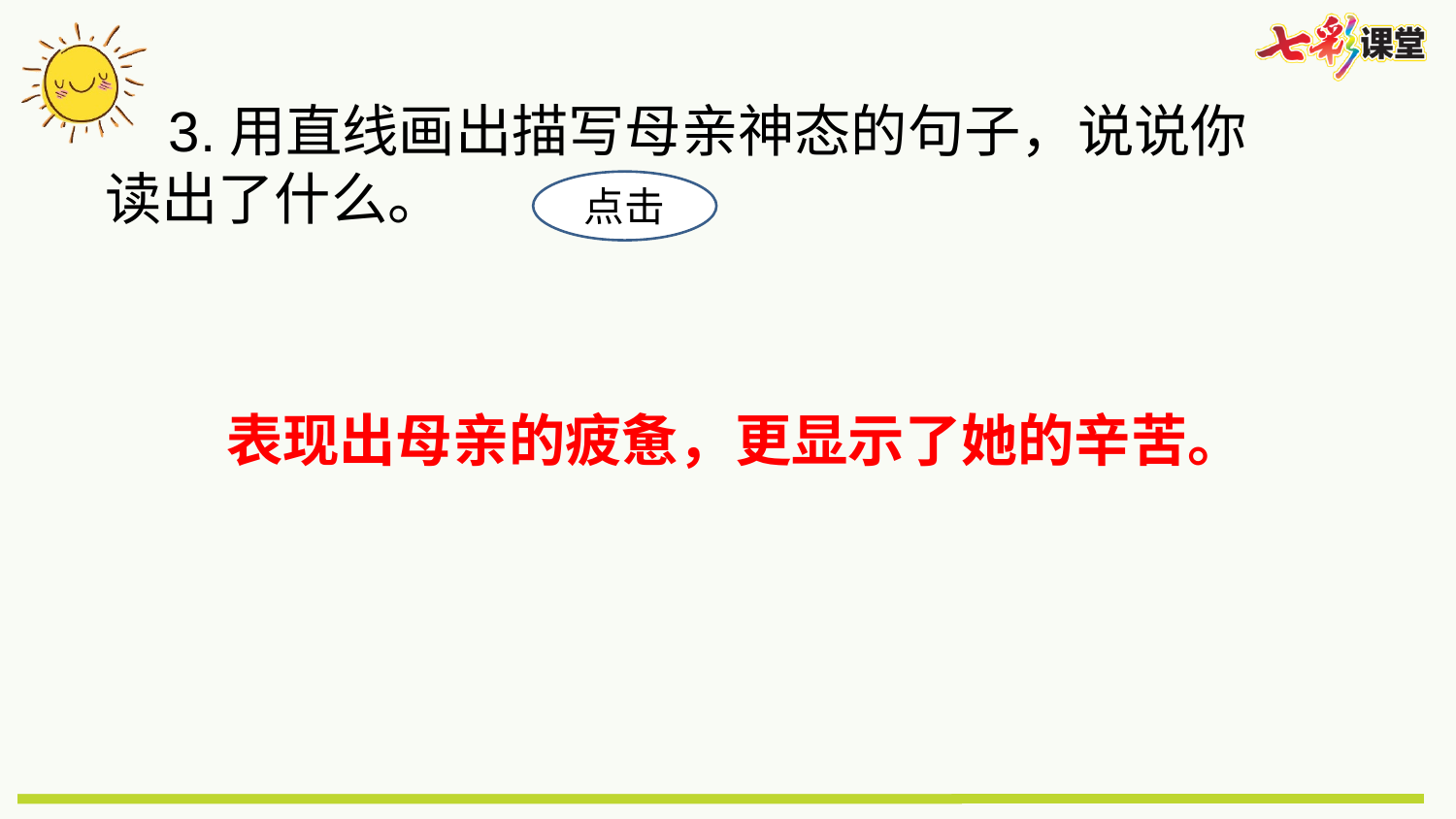

3.用直线画出描写母亲神态的句子，说说你读出了什么。
点击
表现出母亲的疲惫，更显示了她的辛苦。